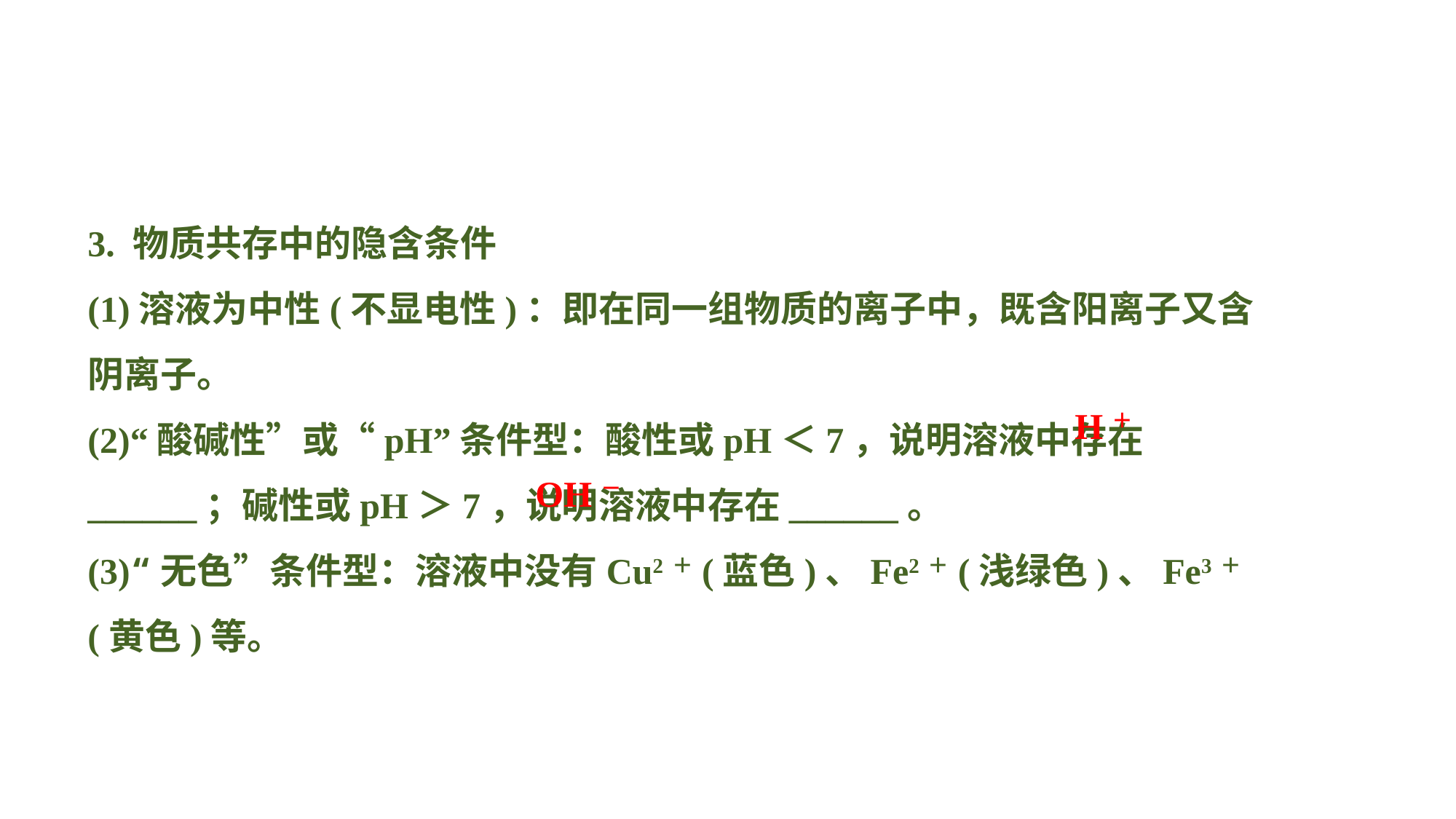

3. 物质共存中的隐含条件
(1)溶液为中性(不显电性)：即在同一组物质的离子中，既含阳离子又含阴离子。
(2)“酸碱性”或“pH”条件型：酸性或pH＜7，说明溶液中存在______；碱性或pH＞7，说明溶液中存在______。
(3)“无色”条件型：溶液中没有Cu2＋(蓝色)、Fe2＋(浅绿色)、Fe3＋(黄色)等。
H＋
OH－